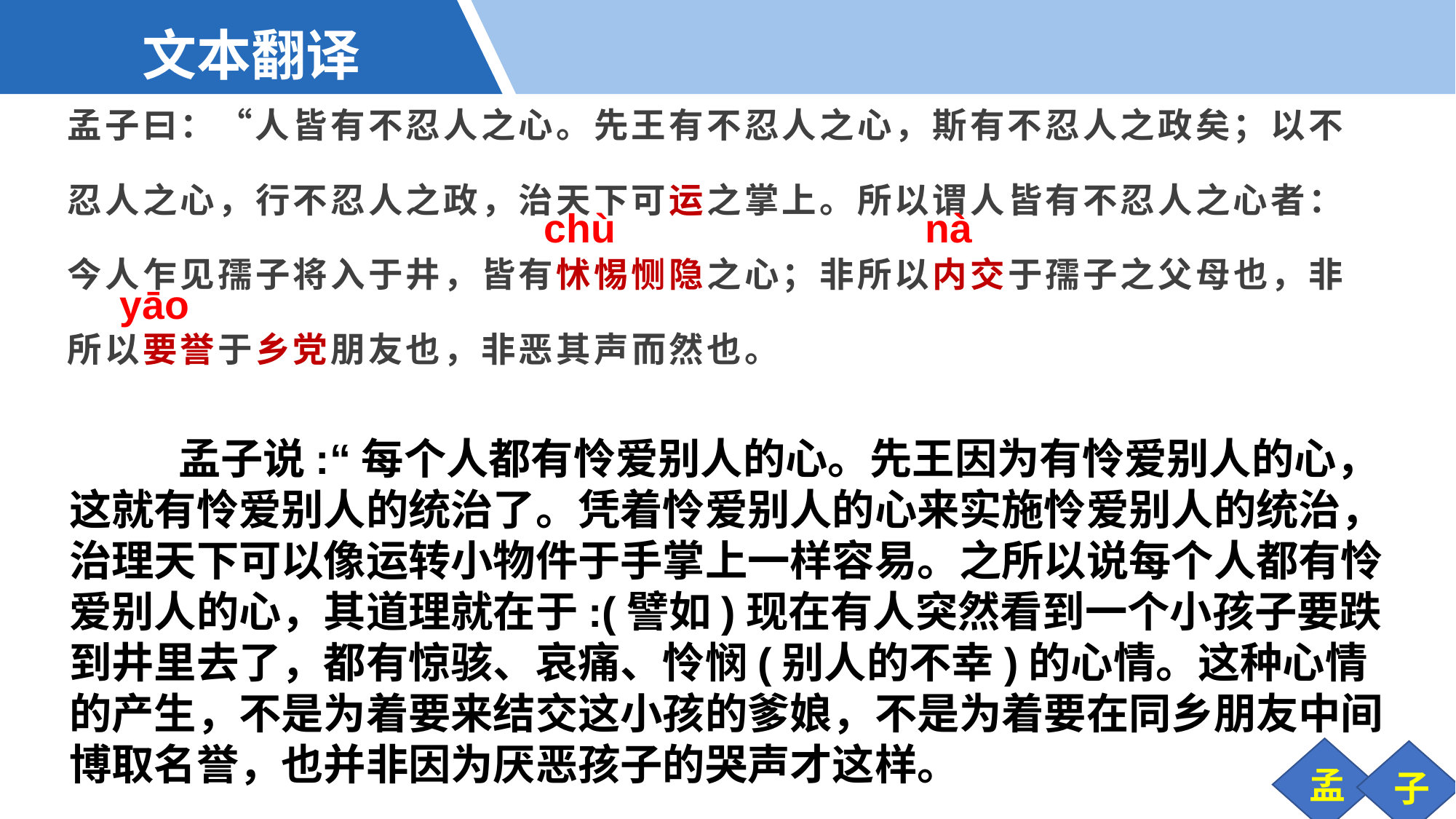

文本翻译

孟子曰：“人皆有不忍人之心。先王有不忍人之心，斯有不忍人之政矣；以不忍人之心，行不忍人之政，治天下可运之掌上。所以谓人皆有不忍人之心者：今人乍见孺子将入于井，皆有怵惕恻隐之心；非所以内交于孺子之父母也，非所以要誉于乡党朋友也，非恶其声而然也。
nà
chù
yāo
	孟子说:“每个人都有怜爱别人的心。先王因为有怜爱别人的心，这就有怜爱别人的统治了。凭着怜爱别人的心来实施怜爱别人的统治，治理天下可以像运转小物件于手掌上一样容易。之所以说每个人都有怜爱别人的心，其道理就在于:(譬如)现在有人突然看到一个小孩子要跌到井里去了，都有惊骇、哀痛、怜悯(别人的不幸)的心情。这种心情的产生，不是为着要来结交这小孩的爹娘，不是为着要在同乡朋友中间博取名誉，也并非因为厌恶孩子的哭声才这样。
孟
子